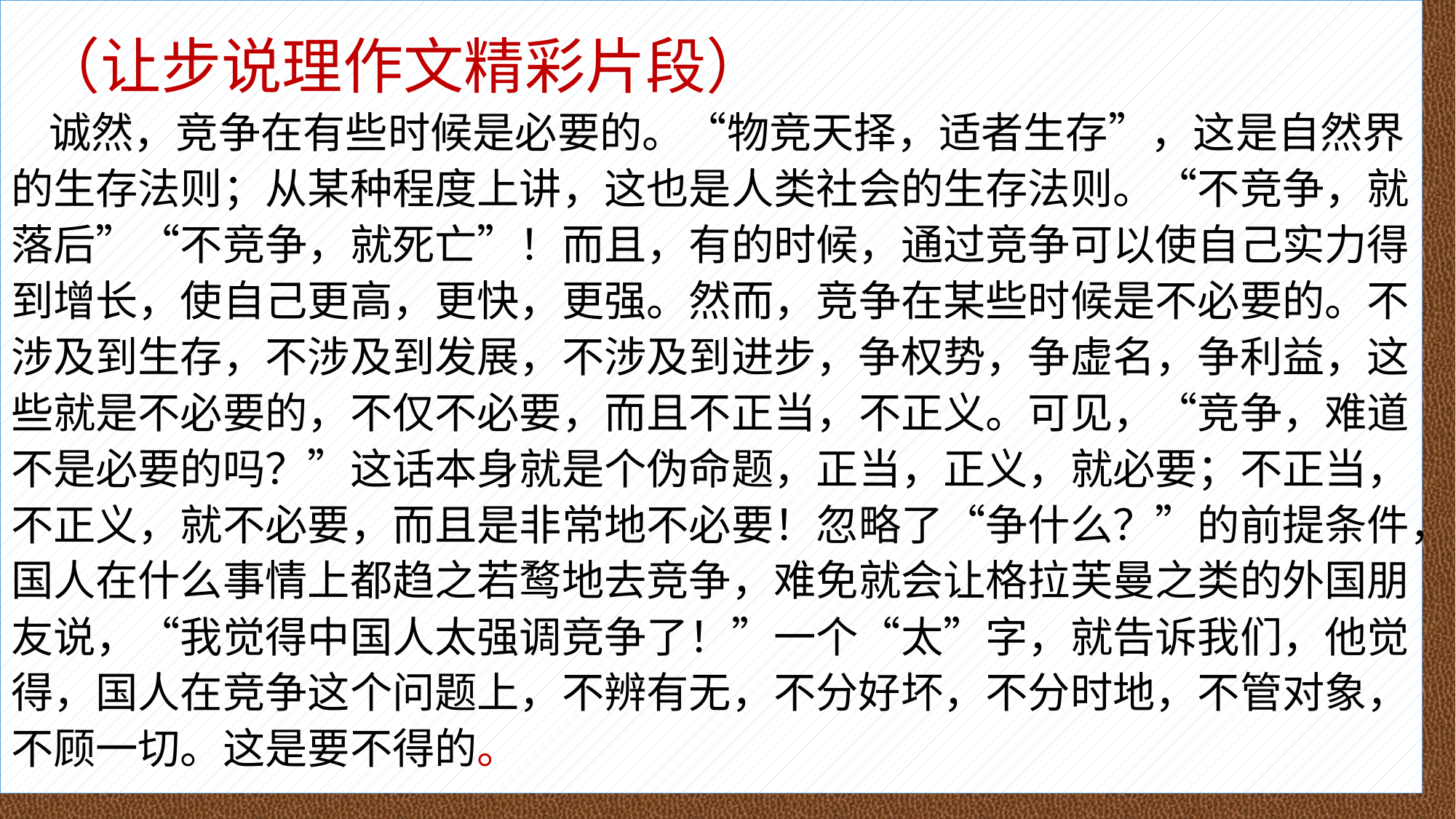

# （让步说理作文精彩片段） 诚然，竞争在有些时候是必要的。“物竞天择，适者生存”，这是自然界的生存法则；从某种程度上讲，这也是人类社会的生存法则。“不竞争，就落后”“不竞争，就死亡”！而且，有的时候，通过竞争可以使自己实力得到增长，使自己更高，更快，更强。然而，竞争在某些时候是不必要的。不涉及到生存，不涉及到发展，不涉及到进步，争权势，争虚名，争利益，这些就是不必要的，不仅不必要，而且不正当，不正义。可见，“竞争，难道不是必要的吗？”这话本身就是个伪命题，正当，正义，就必要；不正当，不正义，就不必要，而且是非常地不必要！忽略了“争什么？”的前提条件，国人在什么事情上都趋之若鹜地去竞争，难免就会让格拉芙曼之类的外国朋友说，“我觉得中国人太强调竞争了！”一个“太”字，就告诉我们，他觉得，国人在竞争这个问题上，不辨有无，不分好坏，不分时地，不管对象，不顾一切。这是要不得的。